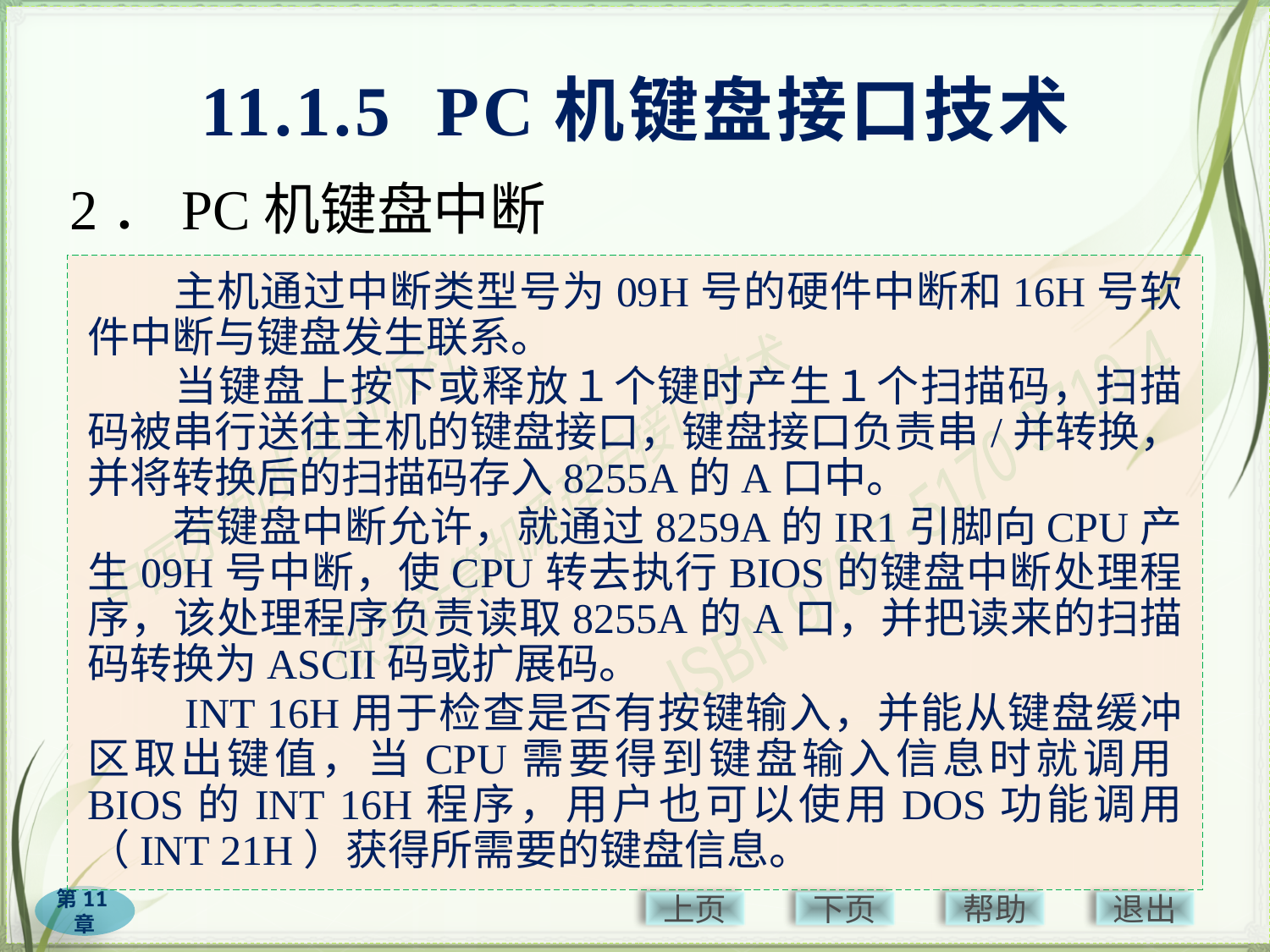

# 11.1.5  PC机键盘接口技术
2．PC机键盘中断
　　主机通过中断类型号为09H号的硬件中断和16H号软件中断与键盘发生联系。
　　当键盘上按下或释放１个键时产生１个扫描码，扫描码被串行送往主机的键盘接口，键盘接口负责串/并转换，并将转换后的扫描码存入8255A的A口中。
　　若键盘中断允许，就通过8259A的IR1引脚向CPU产生09H号中断，使CPU转去执行BIOS的键盘中断处理程序，该处理程序负责读取8255A的A口，并把读来的扫描码转换为ASCII码或扩展码。
　　INT 16H用于检查是否有按键输入，并能从键盘缓冲区取出键值，当CPU需要得到键盘输入信息时就调用BIOS的INT 16H程序，用户也可以使用DOS功能调用（INT 21H）获得所需要的键盘信息。